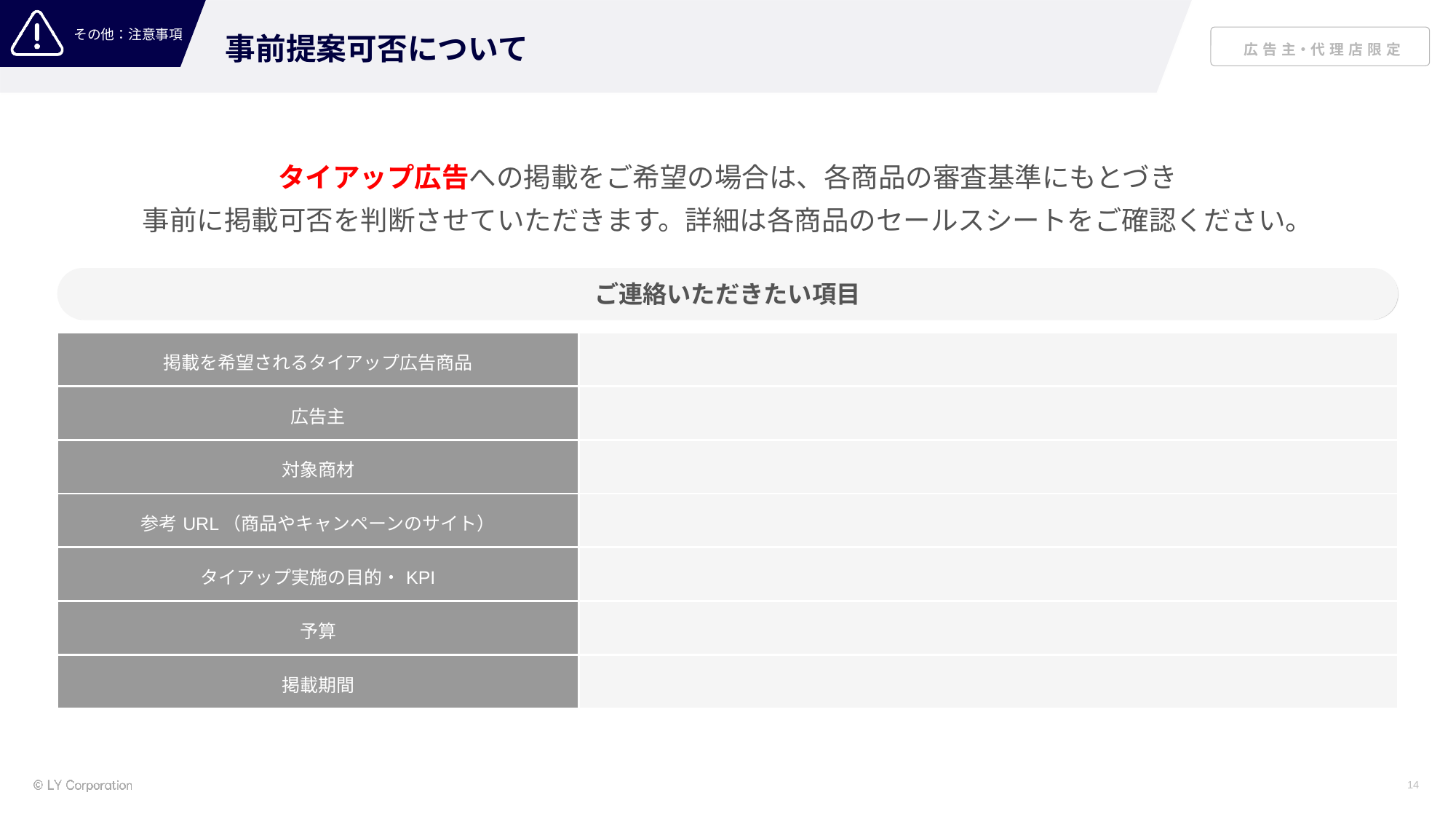

事前提案可否について
タイアップ広告への掲載をご希望の場合は、各商品の審査基準にもとづき
事前に掲載可否を判断させていただきます。詳細は各商品のセールスシートをご確認ください。
ご連絡いただきたい項目
| 掲載を希望されるタイアップ広告商品 |  |
| --- | --- |
| 広告主 |  |
| 対象商材 |  |
| 参考URL（商品やキャンペーンのサイト） |  |
| タイアップ実施の目的・KPI |  |
| 予算 |  |
| 掲載期間 |  |